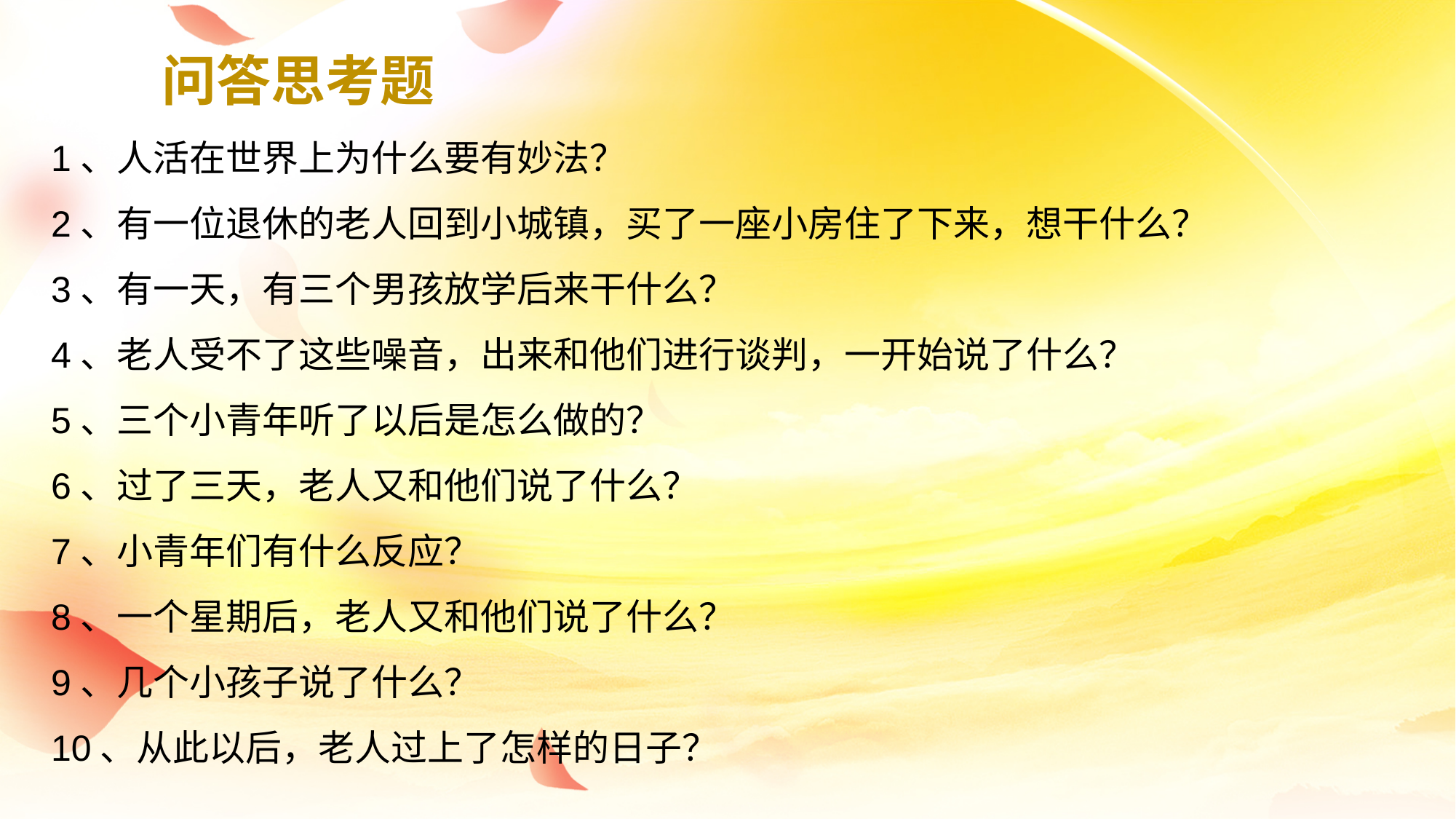

问答思考题
1、人活在世界上为什么要有妙法？
2、有一位退休的老人回到小城镇，买了一座小房住了下来，想干什么？
3、有一天，有三个男孩放学后来干什么？
4、老人受不了这些噪音，出来和他们进行谈判，一开始说了什么？
5、三个小青年听了以后是怎么做的？
6、过了三天，老人又和他们说了什么？
7、小青年们有什么反应？
8、一个星期后，老人又和他们说了什么？
9、几个小孩子说了什么？
10、从此以后，老人过上了怎样的日子？